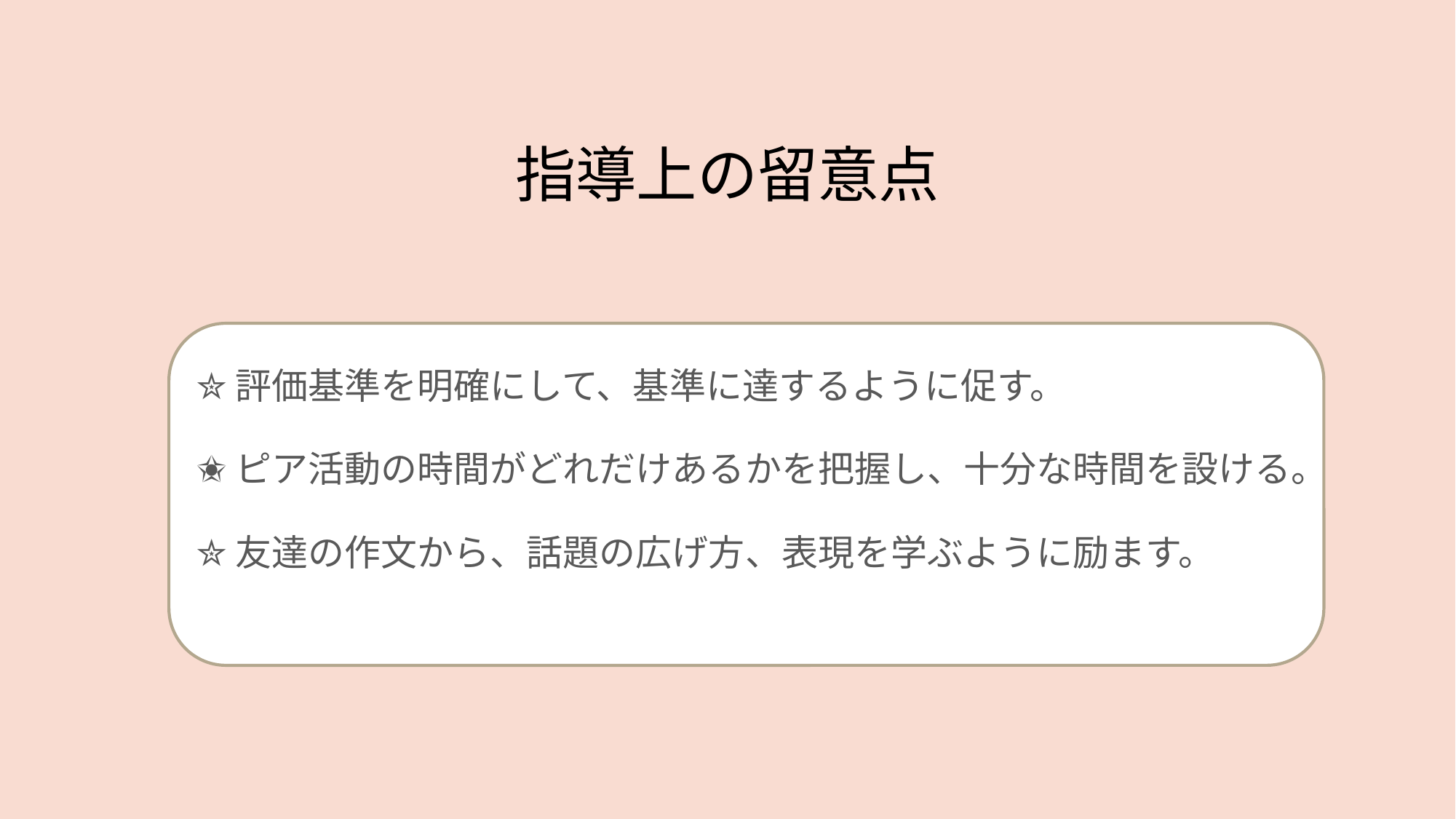

指導上の留意点

✮評価基準を明確にして、基準に達するように促す。
✬ピア活動の時間がどれだけあるかを把握し、十分な時間を設ける。
✮友達の作文から、話題の広げ方、表現を学ぶように励ます。